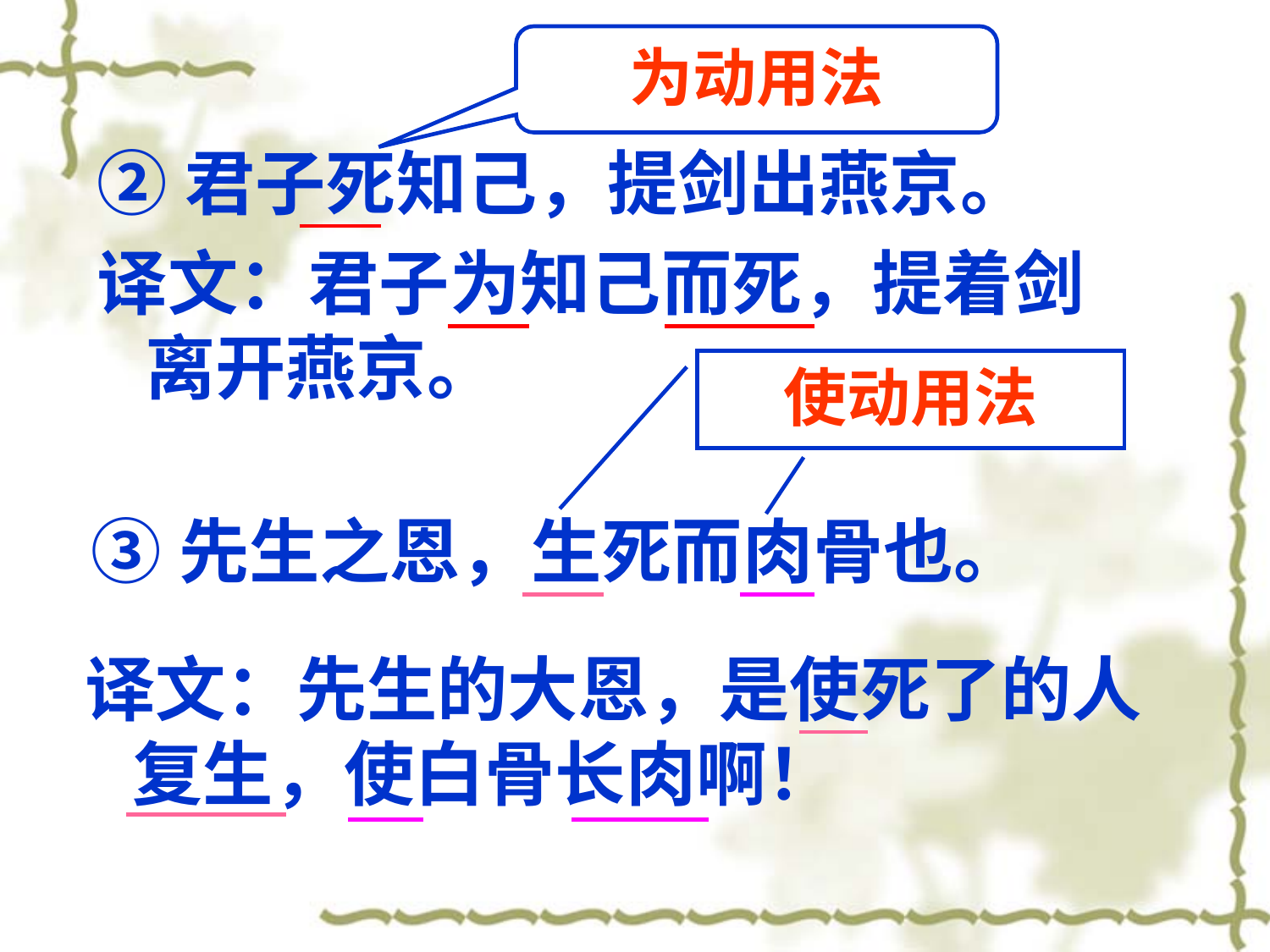

为动用法
②君子死知己，提剑出燕京。
译文：君子为知己而死，提着剑离开燕京。
使动用法
③先生之恩，生死而肉骨也。
译文：先生的大恩，是使死了的人复生，使白骨长肉啊！